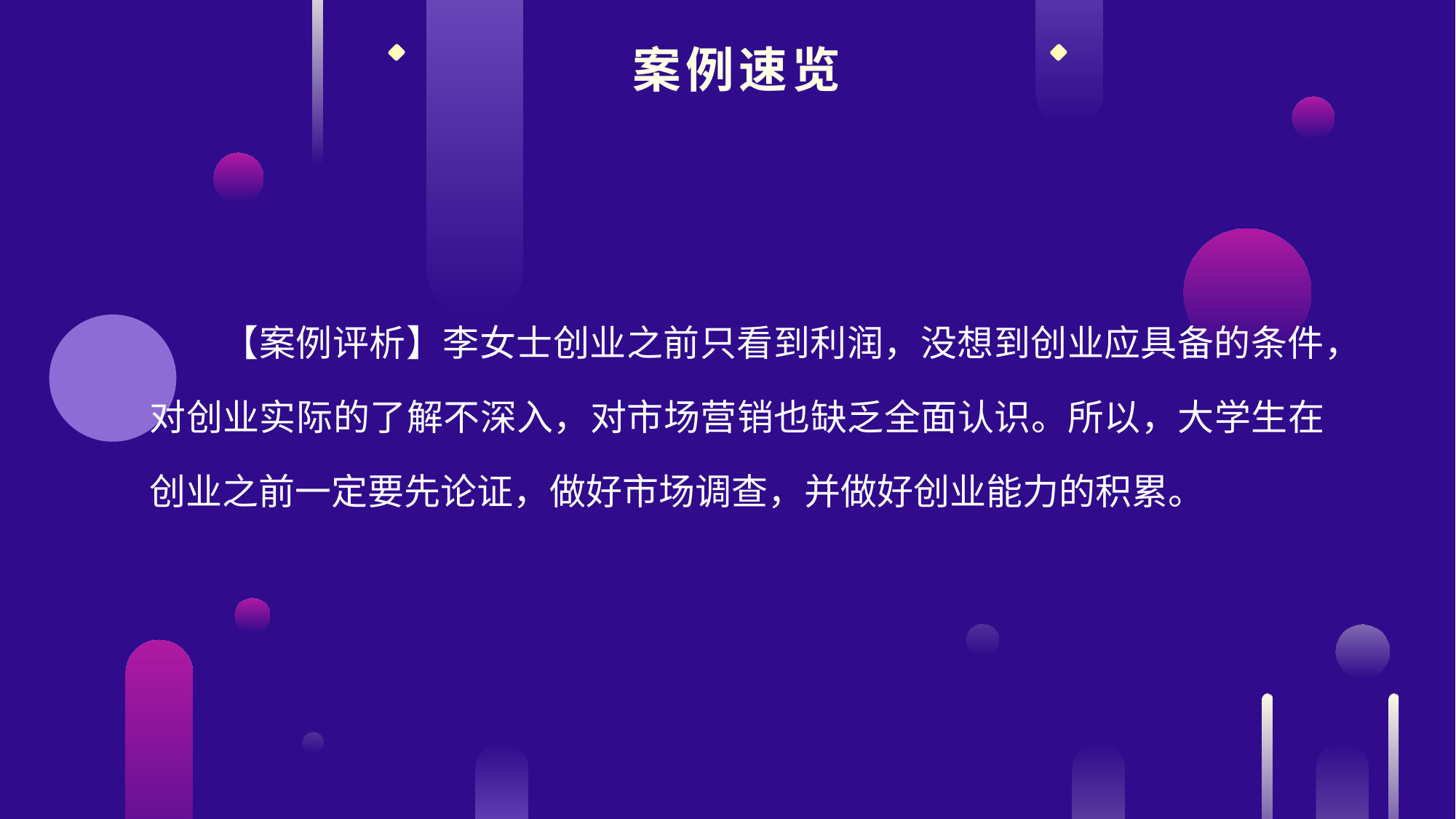

案例速览

【案例评析】李女士创业之前只看到利润，没想到创业应具备的条件，对创业实际的了解不深入，对市场营销也缺乏全面认识。所以，大学生在创业之前一定要先论证，做好市场调查，并做好创业能力的积累。